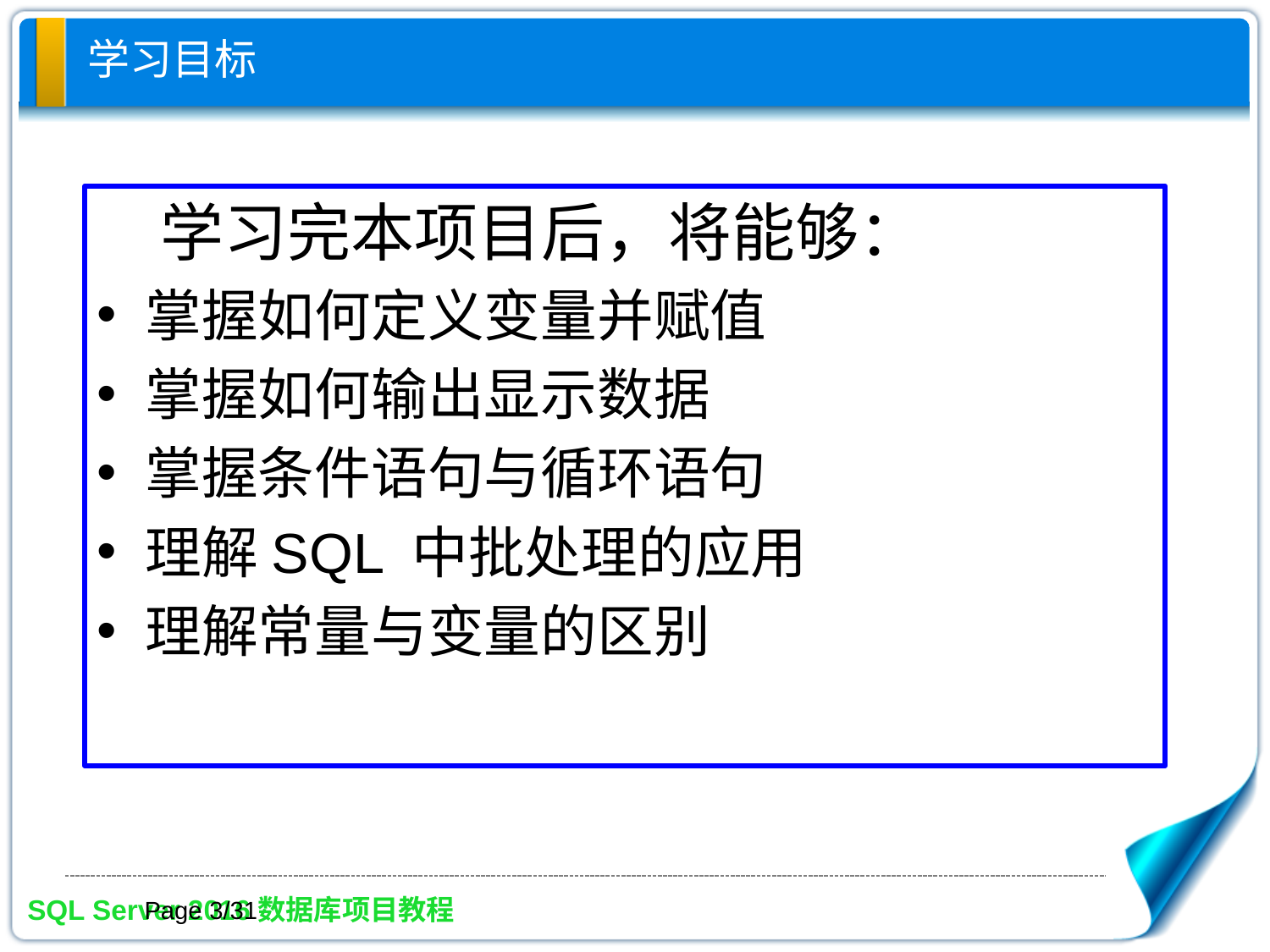

# 学习目标
学习完本项目后，将能够：
掌握如何定义变量并赋值
掌握如何输出显示数据
掌握条件语句与循环语句
理解SQL 中批处理的应用
理解常量与变量的区别
Page 3/31